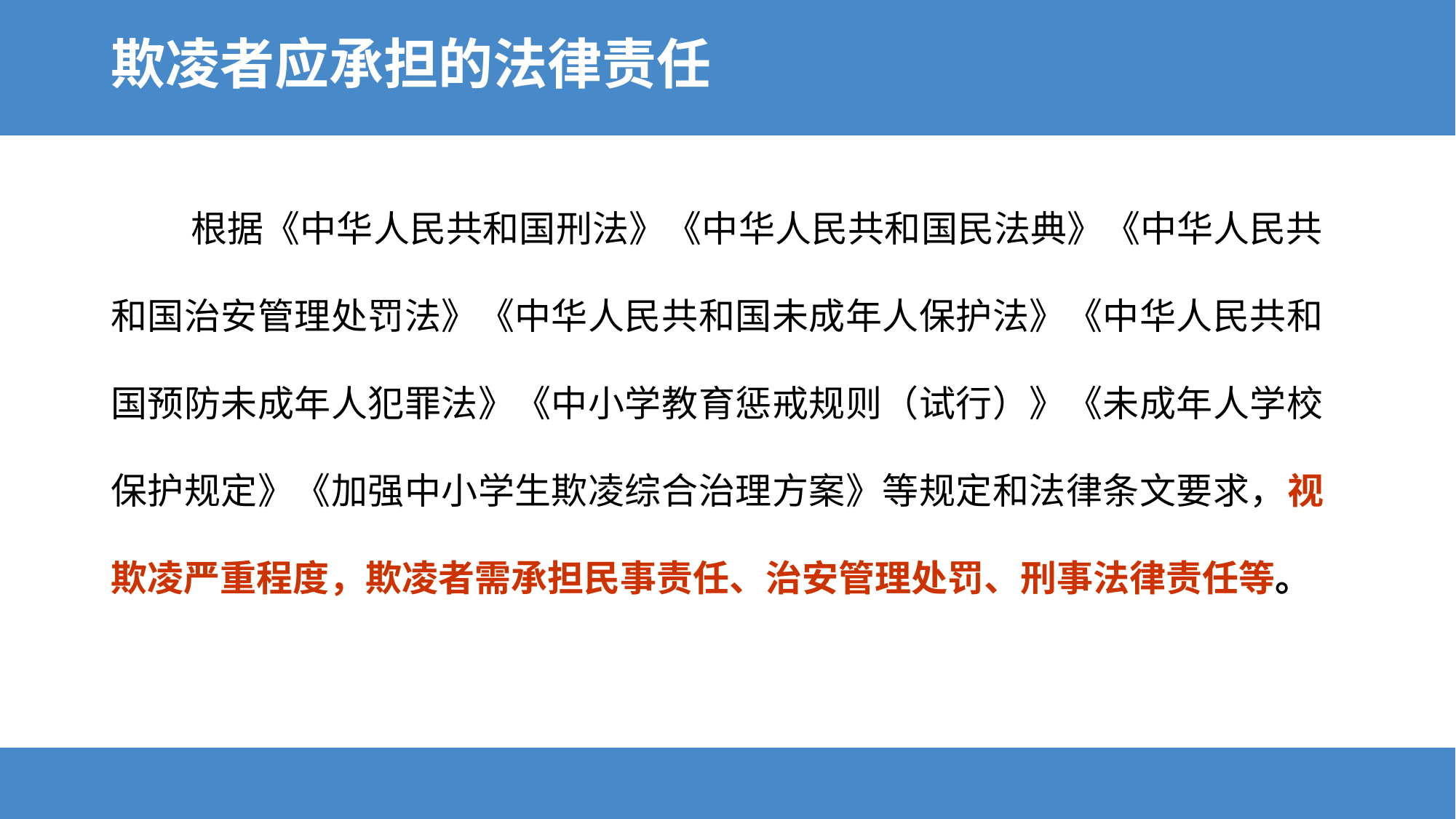

# 欺凌者应承担的法律责任
  根据《中华人民共和国刑法》《中华人民共和国民法典》《中华人民共和国治安管理处罚法》《中华人民共和国未成年人保护法》《中华人民共和国预防未成年人犯罪法》《中小学教育惩戒规则（试行）》《未成年人学校保护规定》《加强中小学生欺凌综合治理方案》等规定和法律条文要求，视欺凌严重程度，欺凌者需承担民事责任、治安管理处罚、刑事法律责任等。